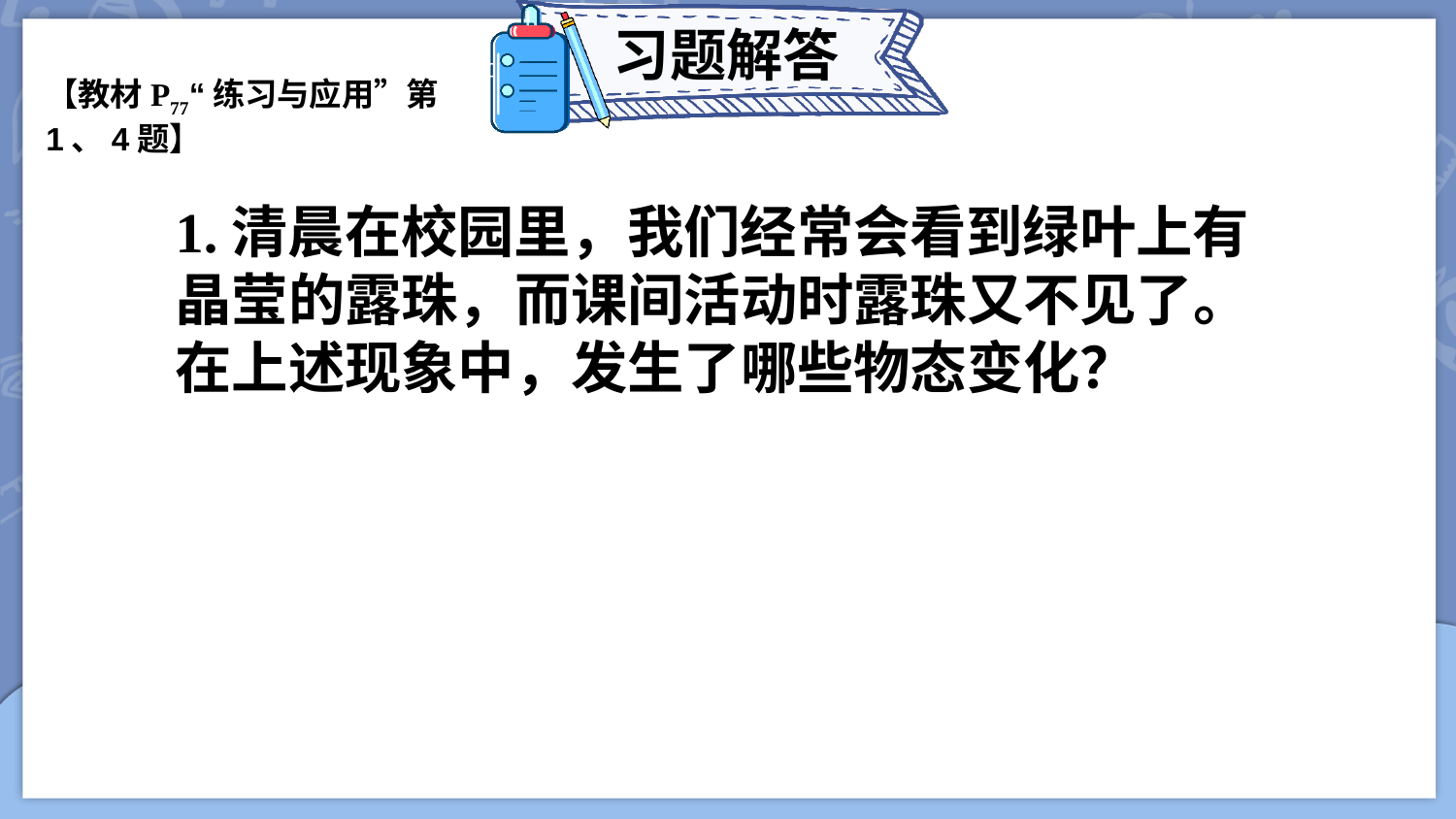

习题解答
【教材P77“练习与应用”第1、4题】
1.清晨在校园里，我们经常会看到绿叶上有晶莹的露珠，而课间活动时露珠又不见了。在上述现象中，发生了哪些物态变化？